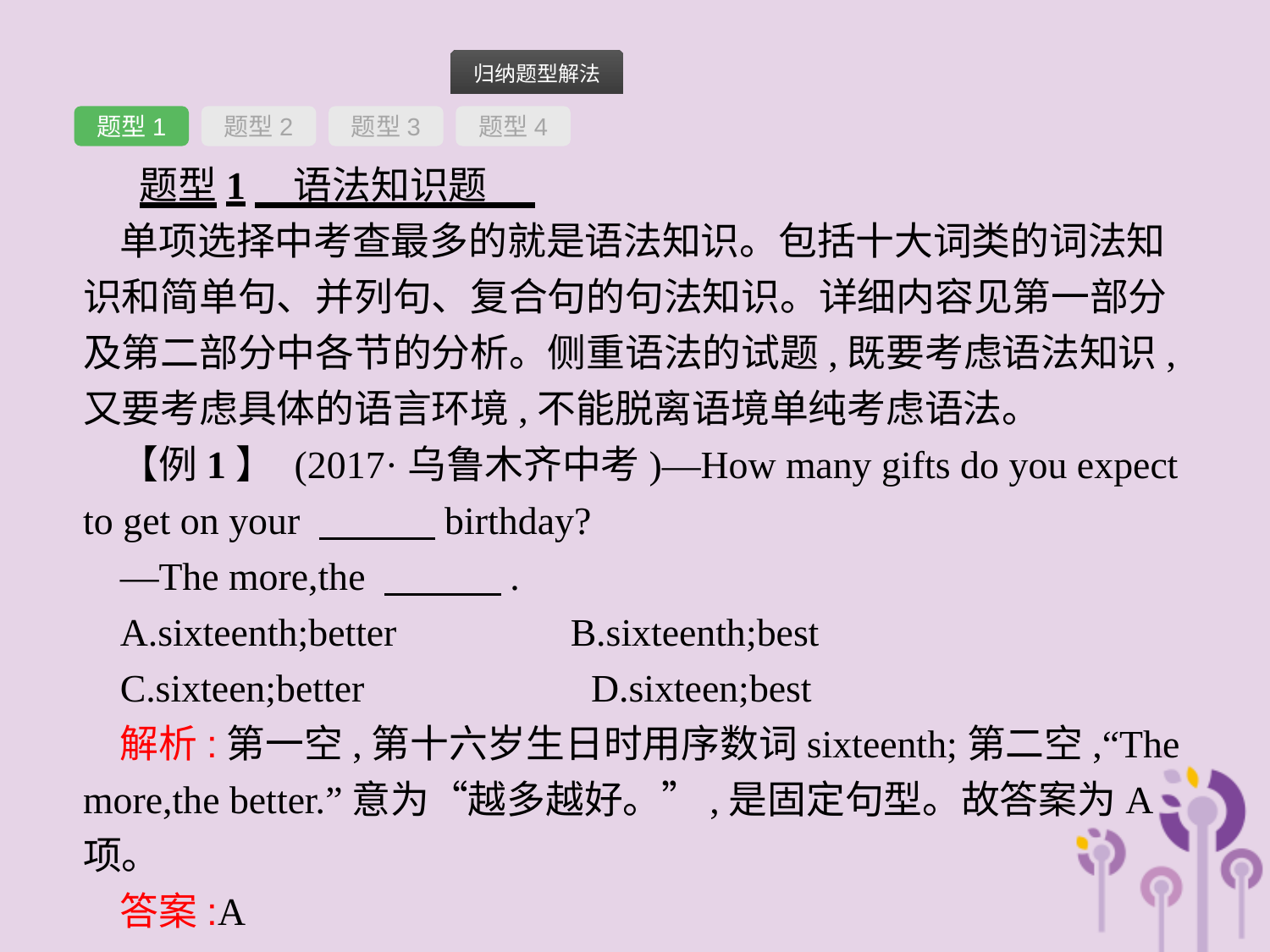

题型1
题型2
题型3
题型4
题型1　语法知识题
单项选择中考查最多的就是语法知识。包括十大词类的词法知识和简单句、并列句、复合句的句法知识。详细内容见第一部分及第二部分中各节的分析。侧重语法的试题,既要考虑语法知识,又要考虑具体的语言环境,不能脱离语境单纯考虑语法。
【例1】 (2017·乌鲁木齐中考)—How many gifts do you expect to get on your 　　　birthday?
—The more,the 　　　.
A.sixteenth;better　　　　B.sixteenth;best
C.sixteen;better		D.sixteen;best
解析:第一空,第十六岁生日时用序数词sixteenth;第二空,“The more,the better.”意为“越多越好。”,是固定句型。故答案为A项。
答案:A